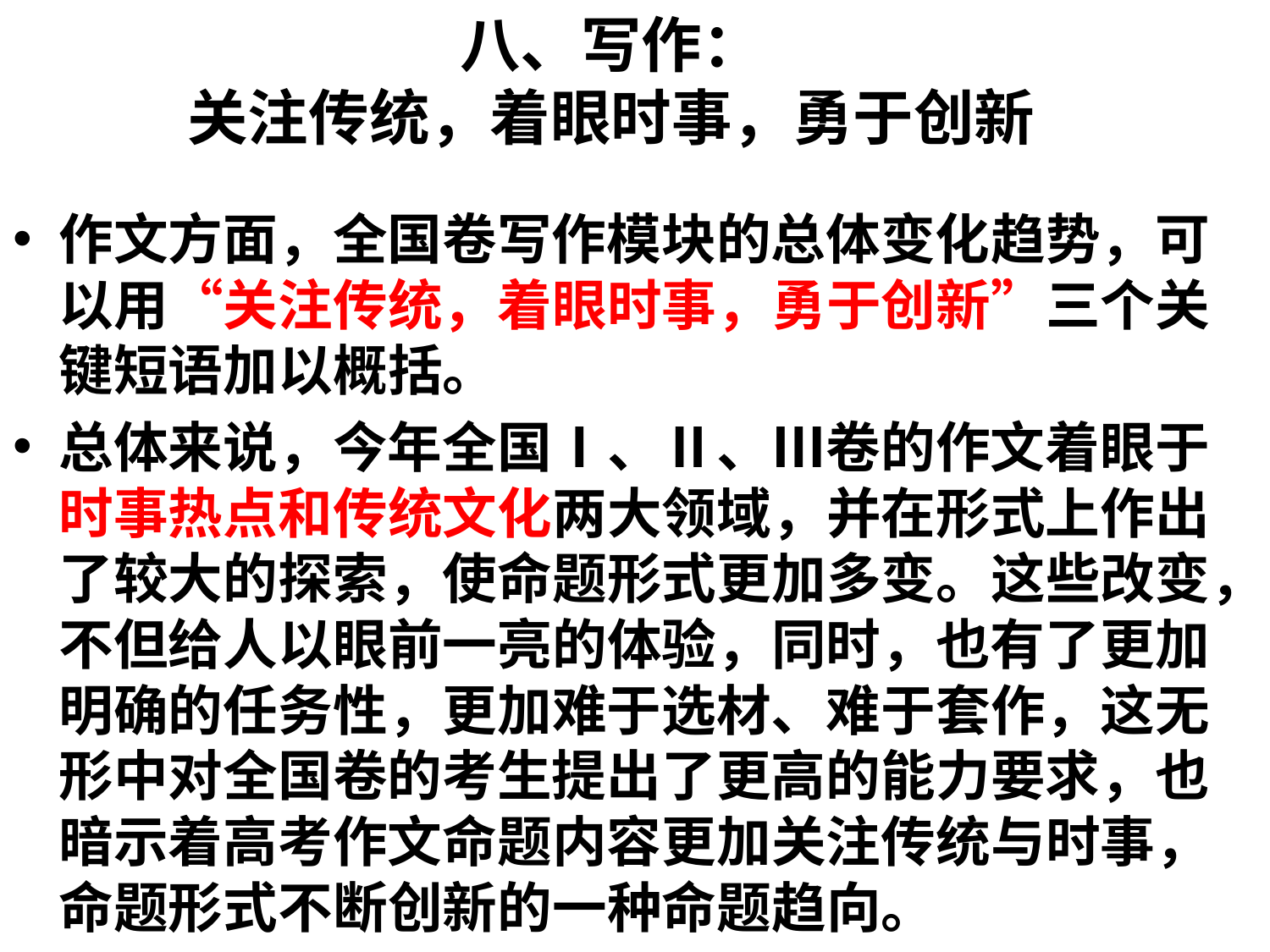

# 八、写作： 关注传统，着眼时事，勇于创新
作文方面，全国卷写作模块的总体变化趋势，可以用“关注传统，着眼时事，勇于创新”三个关键短语加以概括。
总体来说，今年全国Ⅰ、Ⅱ、Ⅲ卷的作文着眼于时事热点和传统文化两大领域，并在形式上作出了较大的探索，使命题形式更加多变。这些改变，不但给人以眼前一亮的体验，同时，也有了更加明确的任务性，更加难于选材、难于套作，这无形中对全国卷的考生提出了更高的能力要求，也暗示着高考作文命题内容更加关注传统与时事，命题形式不断创新的一种命题趋向。